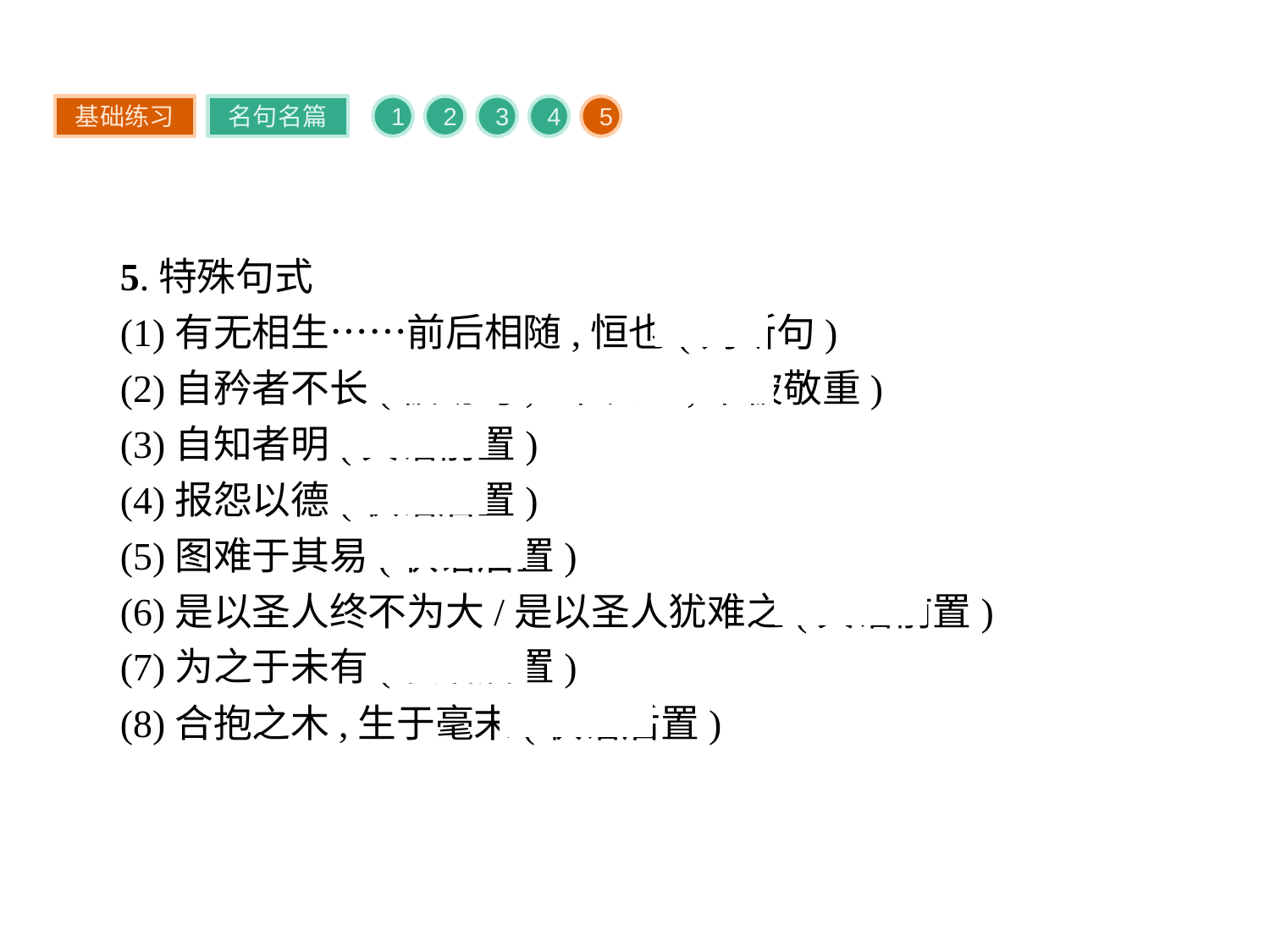

基础练习
名句名篇
1
2
3
4
5
5.特殊句式
(1)有无相生……前后相随,恒也(判断句)
(2)自矜者不长(被动句,“不长”,不被敬重)
(3)自知者明(宾语前置)
(4)报怨以德(状语后置)
(5)图难于其易(状语后置)
(6)是以圣人终不为大/是以圣人犹难之(宾语前置)
(7)为之于未有(状语后置)
(8)合抱之木,生于毫末(状语后置)